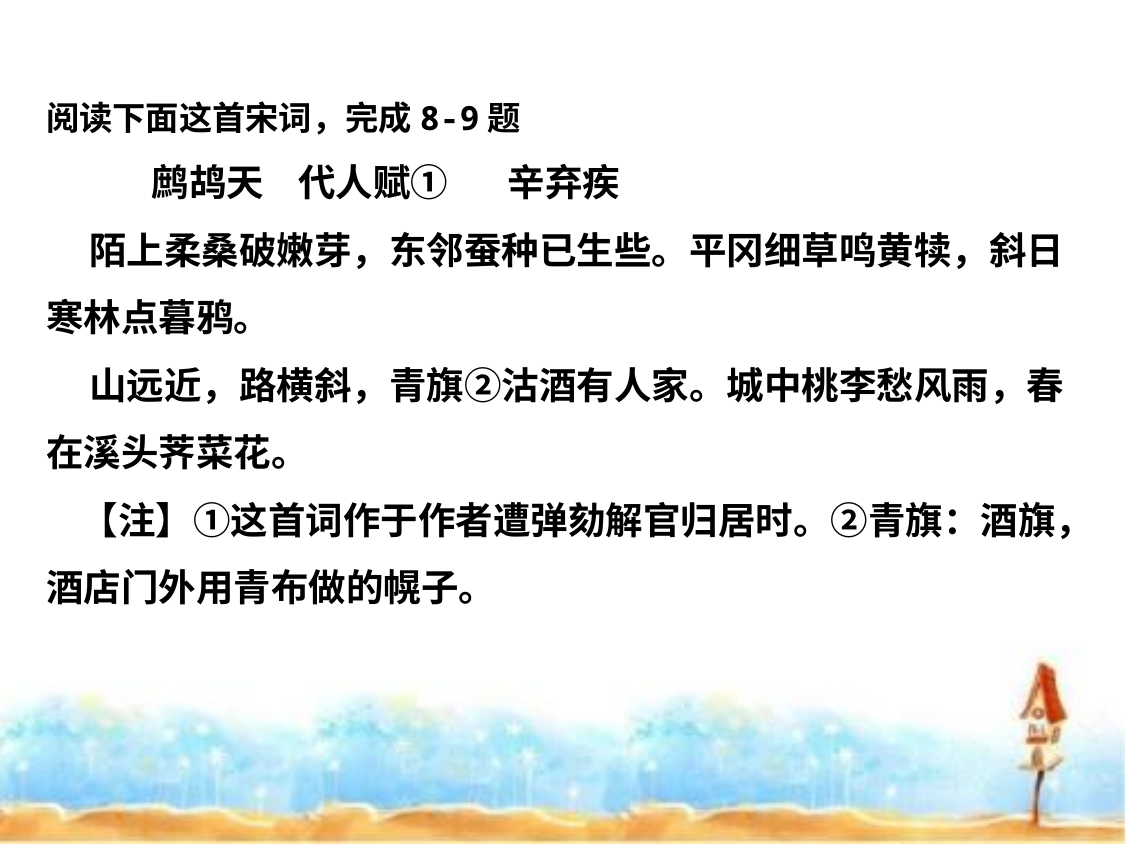

阅读下面这首宋词，完成8-9题
             鹧鸪天    代人赋①       辛弃疾
    陌上柔桑破嫩芽，东邻蚕种已生些。平冈细草鸣黄犊，斜日寒林点暮鸦。
    山远近，路横斜，青旗②沽酒有人家。城中桃李愁风雨，春在溪头荠菜花。
   【注】①这首词作于作者遭弹劾解官归居时。②青旗：酒旗，酒店门外用青布做的幌子。